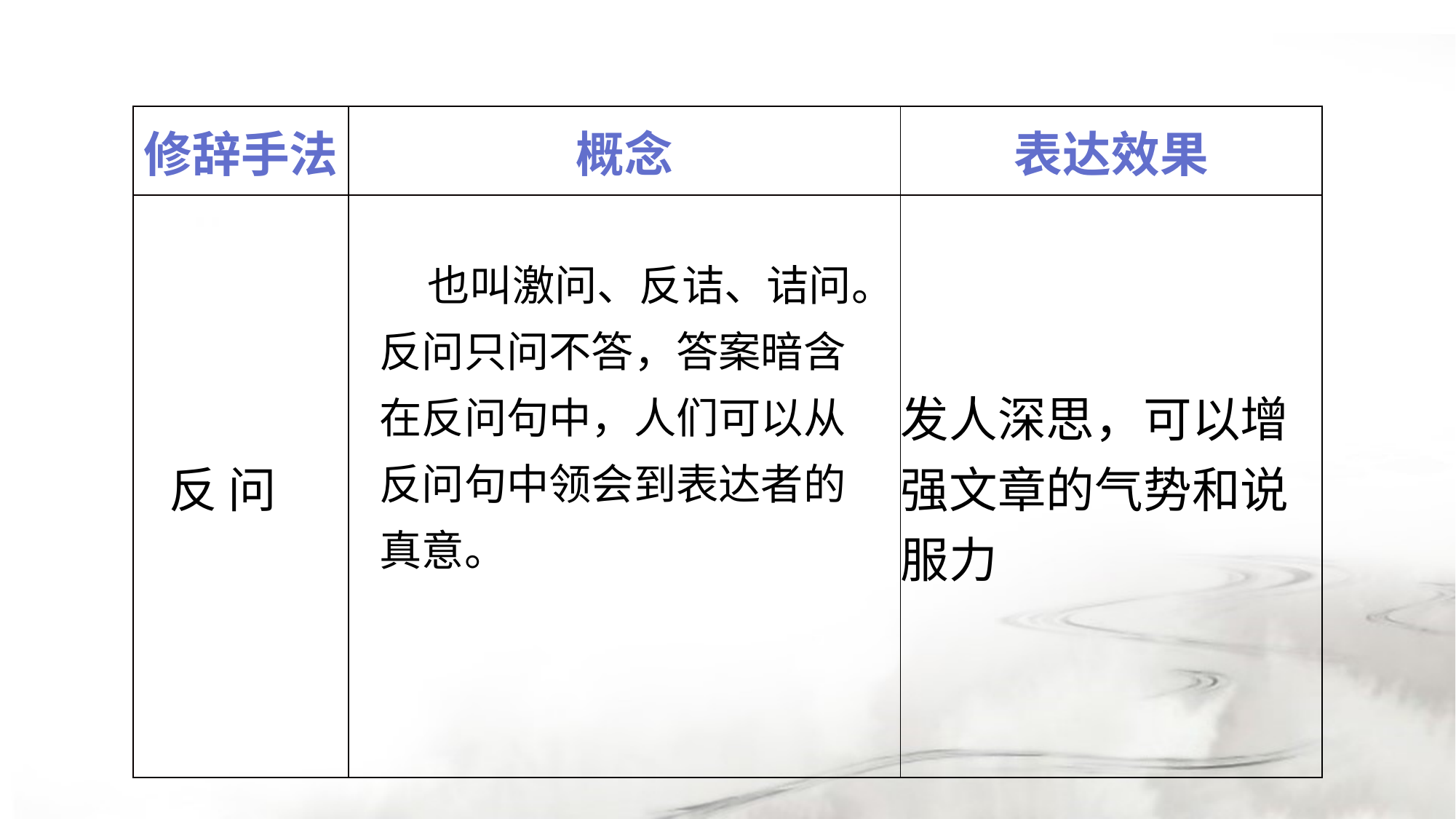

| 修辞手法 | 概念 | 表达效果 |
| --- | --- | --- |
| 反 问 |  | 发人深思，可以增强文章的气势和说服力 |
    也叫激问、反诘、诘问。反问只问不答，答案暗含在反问句中，人们可以从反问句中领会到表达者的真意。